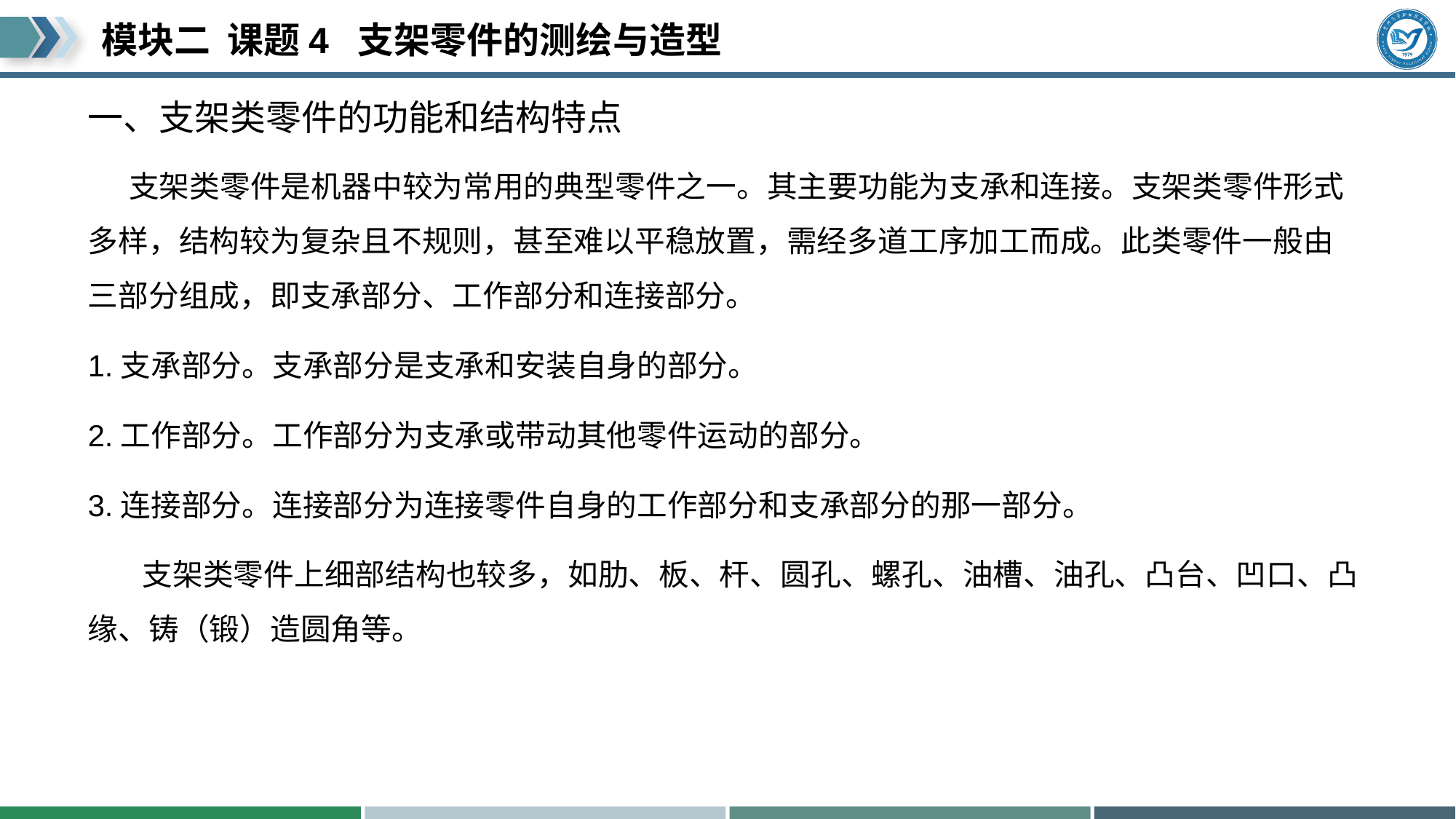

# 一、支架类零件的功能和结构特点
     支架类零件是机器中较为常用的典型零件之一。其主要功能为支承和连接。支架类零件形式多样，结构较为复杂且不规则，甚至难以平稳放置，需经多道工序加工而成。此类零件一般由三部分组成，即支承部分、工作部分和连接部分。
1.支承部分。支承部分是支承和安装自身的部分。
2.工作部分。工作部分为支承或带动其他零件运动的部分。
3.连接部分。连接部分为连接零件自身的工作部分和支承部分的那一部分。
       支架类零件上细部结构也较多，如肋、板、杆、圆孔、螺孔、油槽、油孔、凸台、凹口、凸缘、铸（锻）造圆角等。